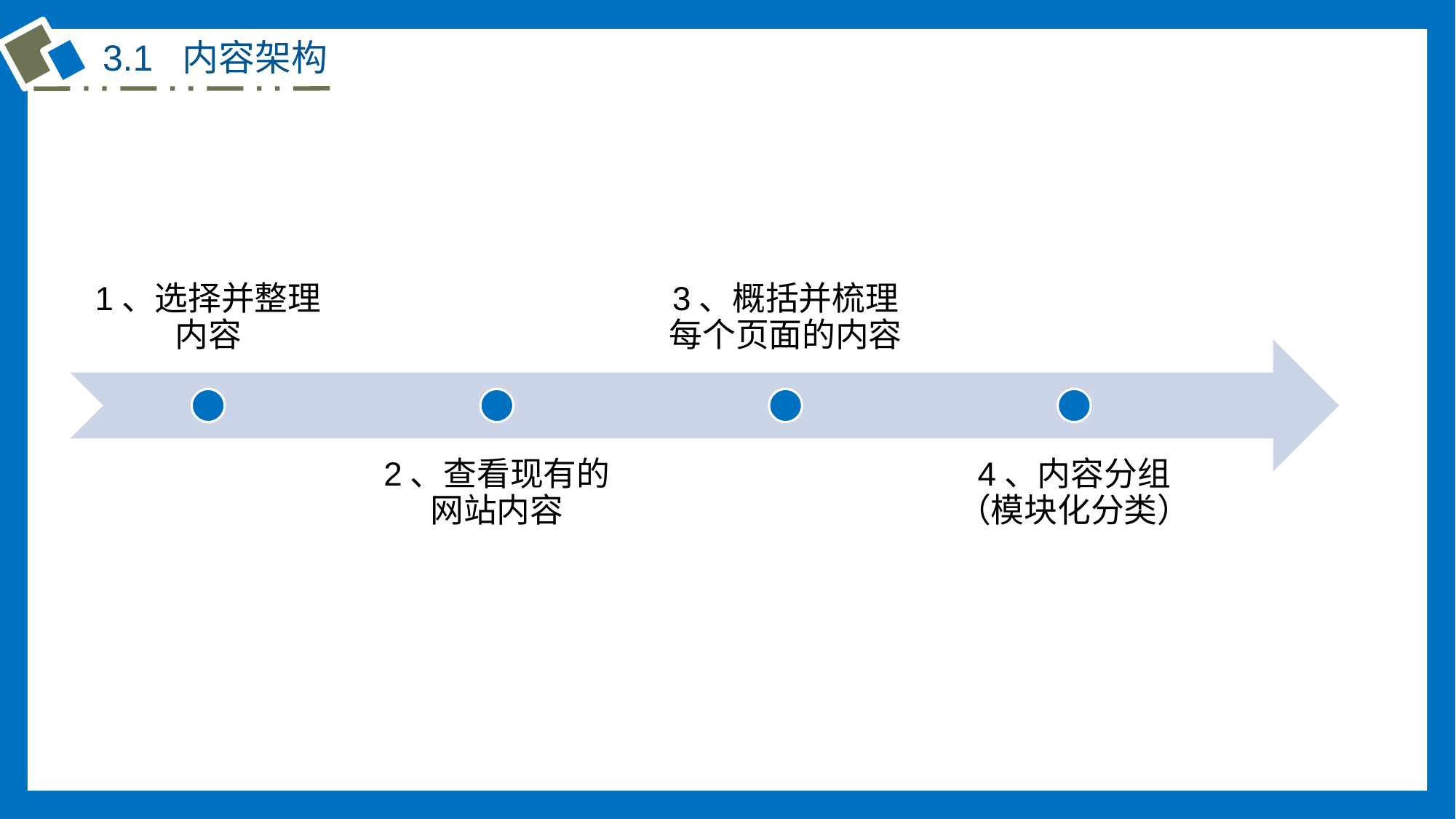

3.1  内容架构

1、选择并整理内容
2、查看现有的网站内容
3、概括并梳理每个页面的内容
4、内容分组（模块化分类）